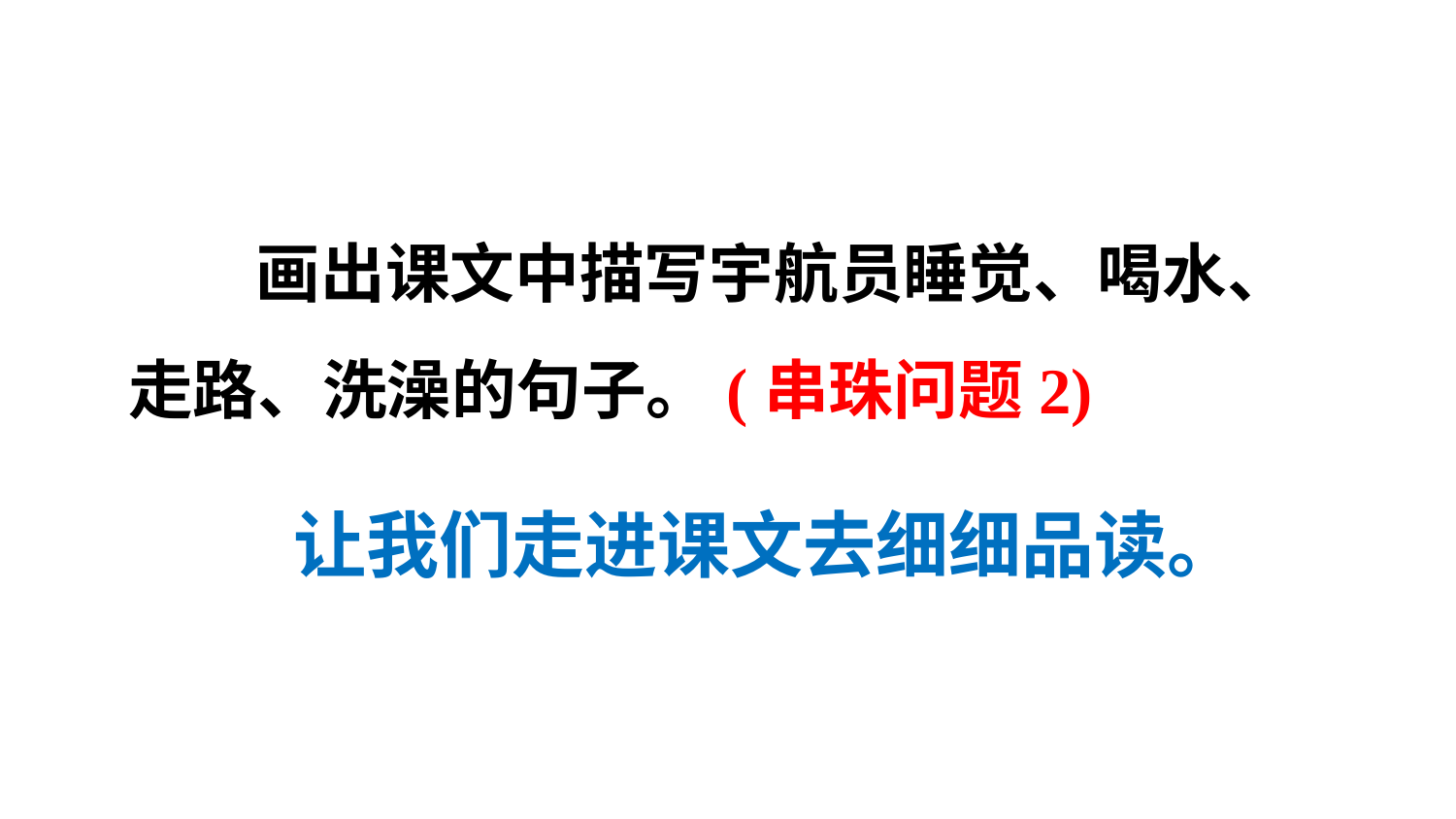

画出课文中描写宇航员睡觉、喝水、走路、洗澡的句子。(串珠问题2)
让我们走进课文去细细品读。